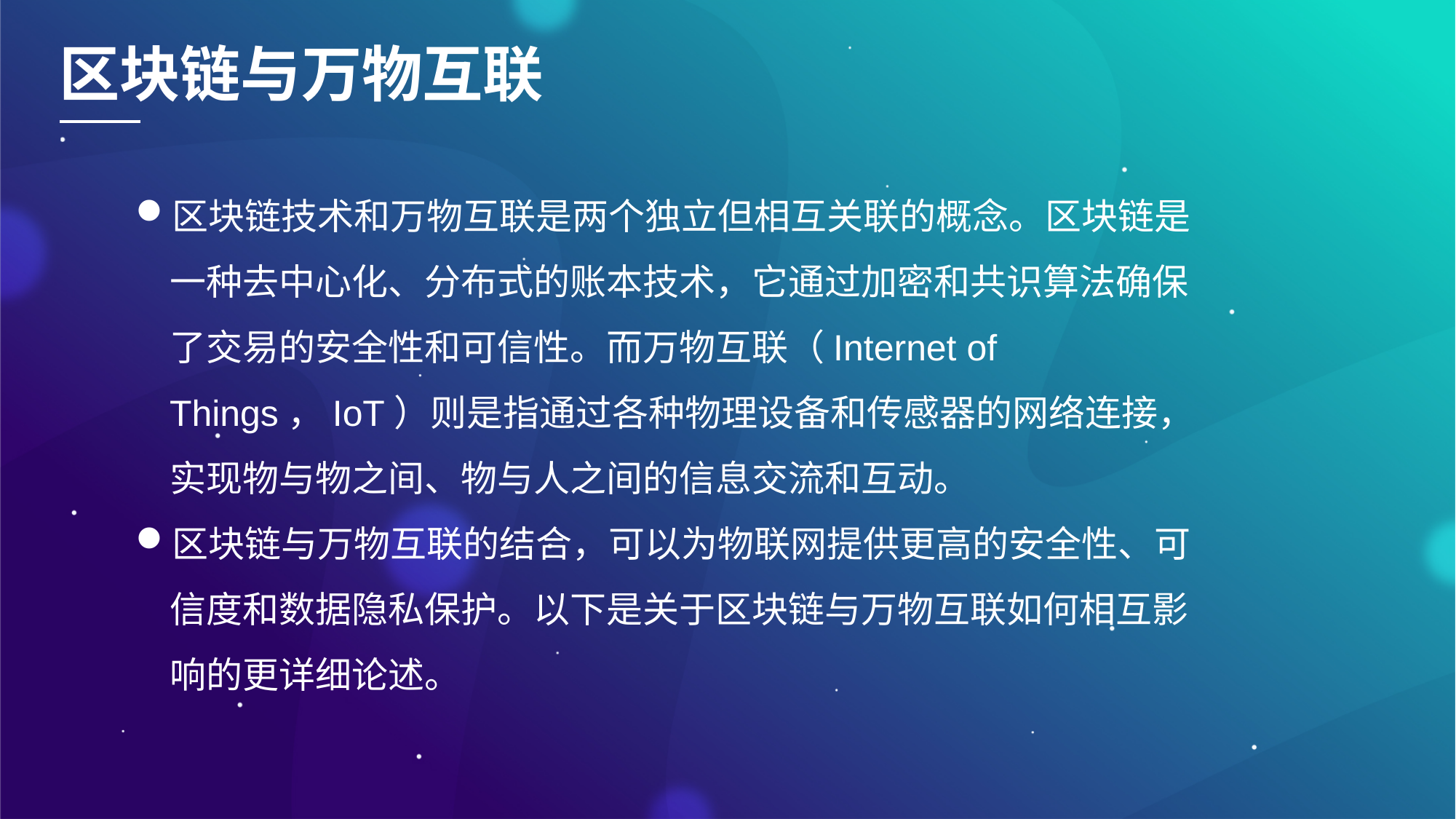

区块链与万物互联
区块链技术和万物互联是两个独立但相互关联的概念。区块链是一种去中心化、分布式的账本技术，它通过加密和共识算法确保了交易的安全性和可信性。而万物互联（Internet of Things，IoT）则是指通过各种物理设备和传感器的网络连接，实现物与物之间、物与人之间的信息交流和互动。
区块链与万物互联的结合，可以为物联网提供更高的安全性、可信度和数据隐私保护。以下是关于区块链与万物互联如何相互影响的更详细论述。